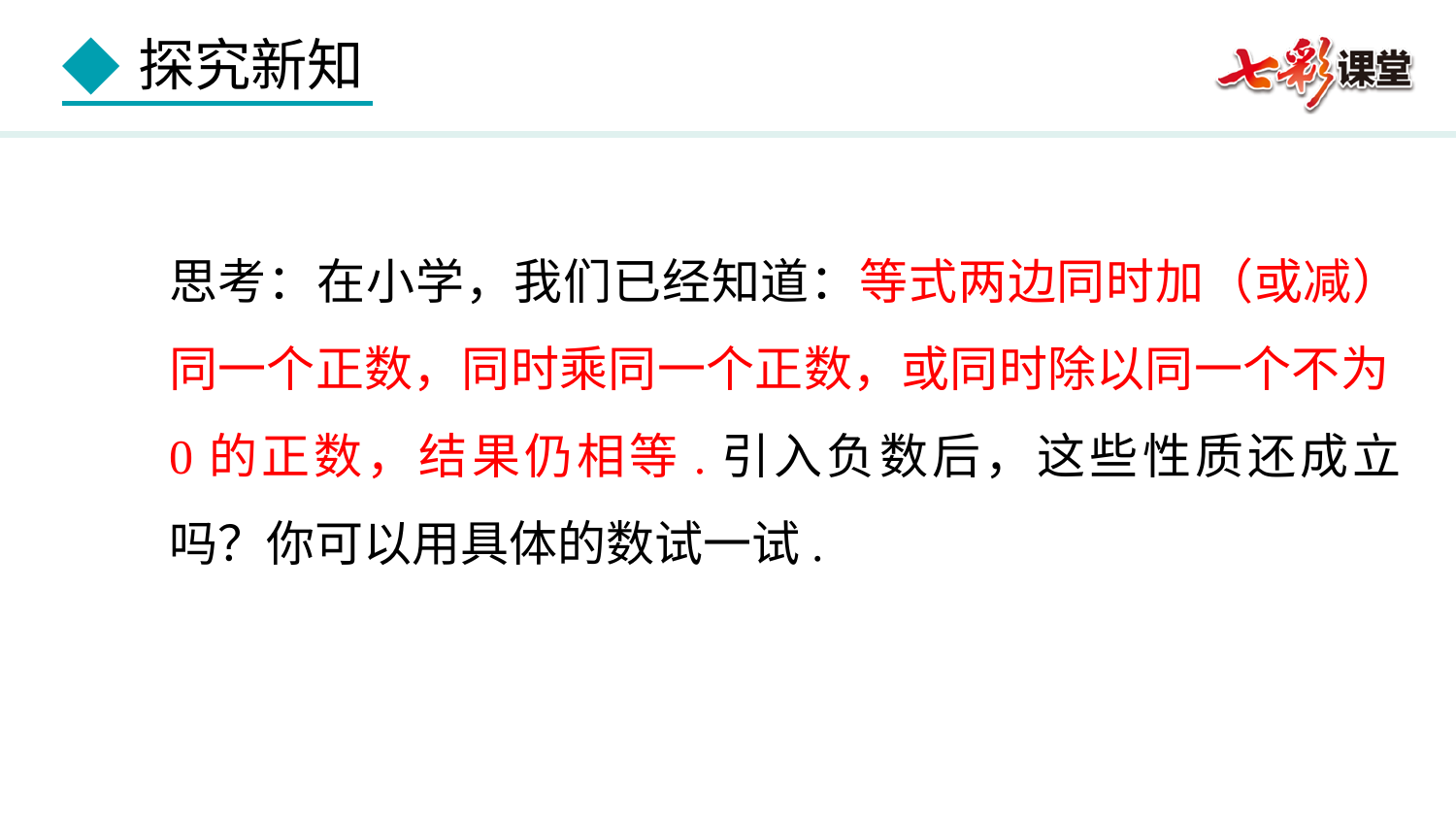

思考：在小学，我们已经知道：等式两边同时加（或减）同一个正数，同时乘同一个正数，或同时除以同一个不为0的正数，结果仍相等.引入负数后，这些性质还成立吗？你可以用具体的数试一试.